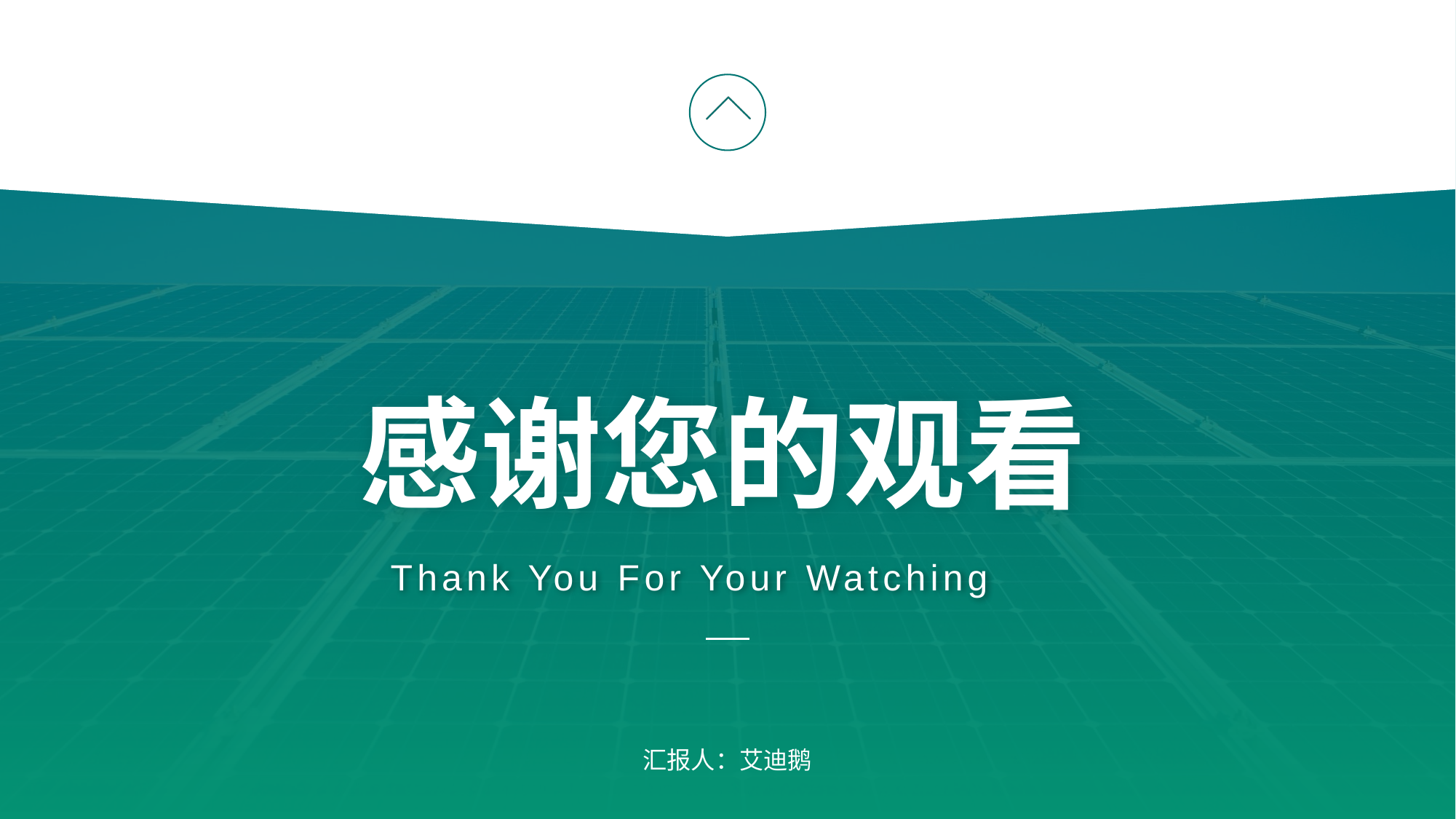

# 感谢您的观看
Thank You For Your Watching
汇报人：艾迪鹅